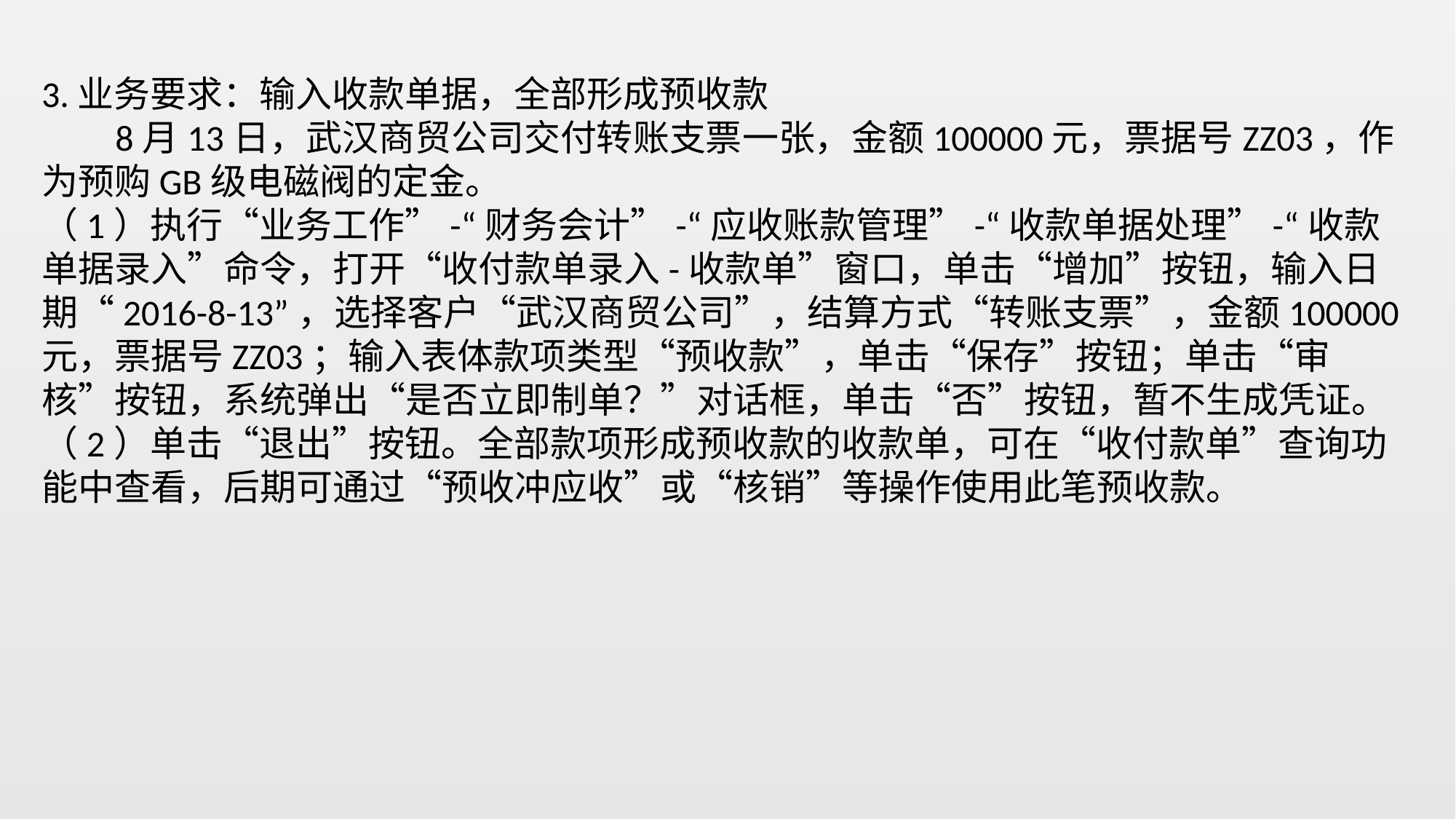

3.业务要求：输入收款单据，全部形成预收款
         8月13日，武汉商贸公司交付转账支票一张，金额100000元，票据号ZZ03，作为预购GB级电磁阀的定金。
（1）执行“业务工作”-“财务会计”-“应收账款管理”-“收款单据处理”-“收款单据录入”命令，打开“收付款单录入-收款单”窗口，单击“增加”按钮，输入日期“2016-8-13”，选择客户“武汉商贸公司”，结算方式“转账支票”，金额100000元，票据号ZZ03；输入表体款项类型“预收款”，单击“保存”按钮；单击“审核”按钮，系统弹出“是否立即制单？”对话框，单击“否”按钮，暂不生成凭证。
（2）单击“退出”按钮。全部款项形成预收款的收款单，可在“收付款单”查询功能中查看，后期可通过“预收冲应收”或“核销”等操作使用此笔预收款。